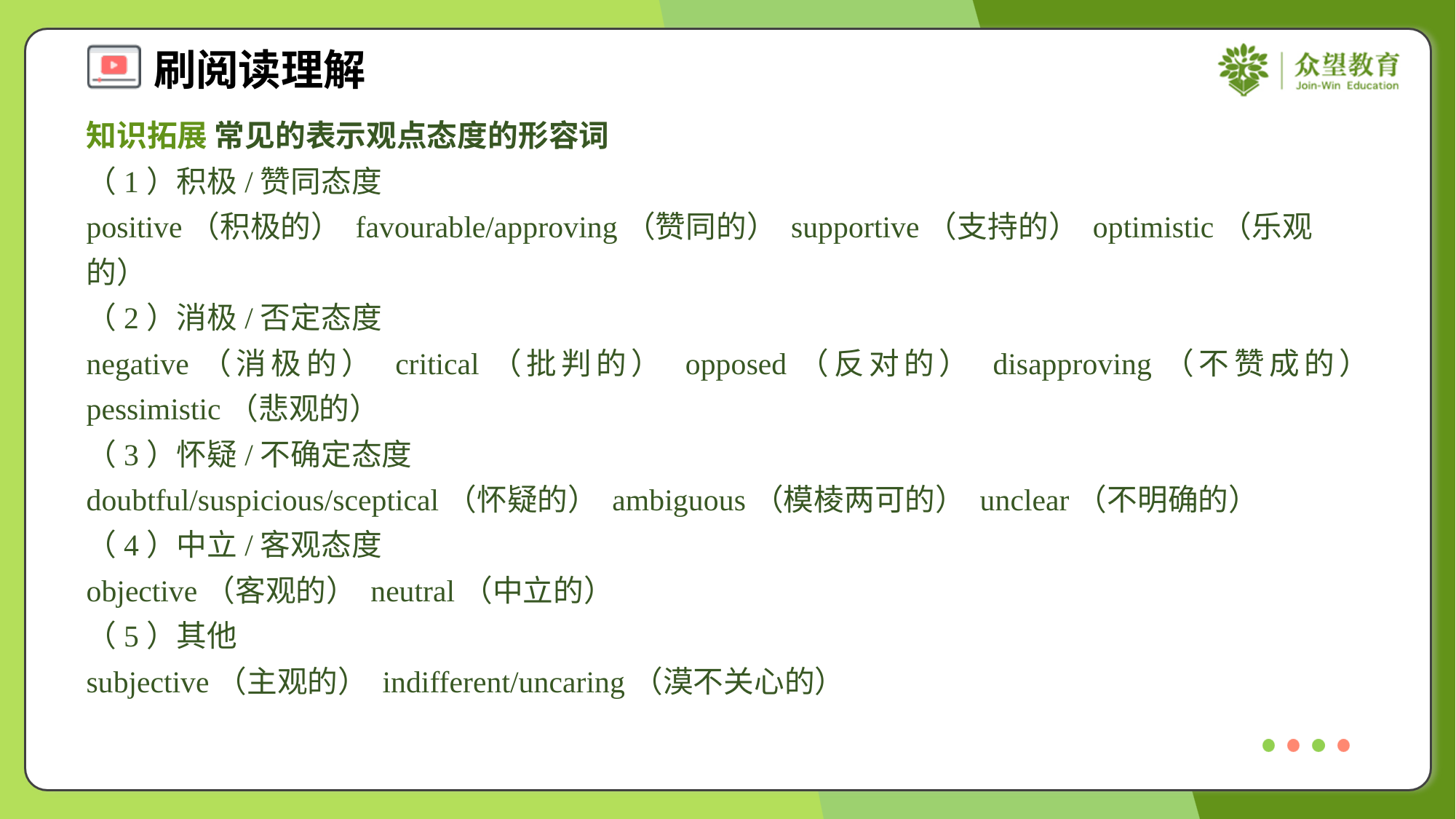

知识拓展 常见的表示观点态度的形容词
（1）积极/赞同态度
positive（积极的） favourable/approving（赞同的） supportive（支持的） optimistic（乐观的）
（2）消极/否定态度
negative（消极的） critical（批判的） opposed（反对的） disapproving（不赞成的） pessimistic（悲观的）
（3）怀疑/不确定态度
doubtful/suspicious/sceptical（怀疑的） ambiguous（模棱两可的） unclear（不明确的）
（4）中立/客观态度
objective（客观的） neutral（中立的）
（5）其他
subjective（主观的） indifferent/uncaring（漠不关心的）